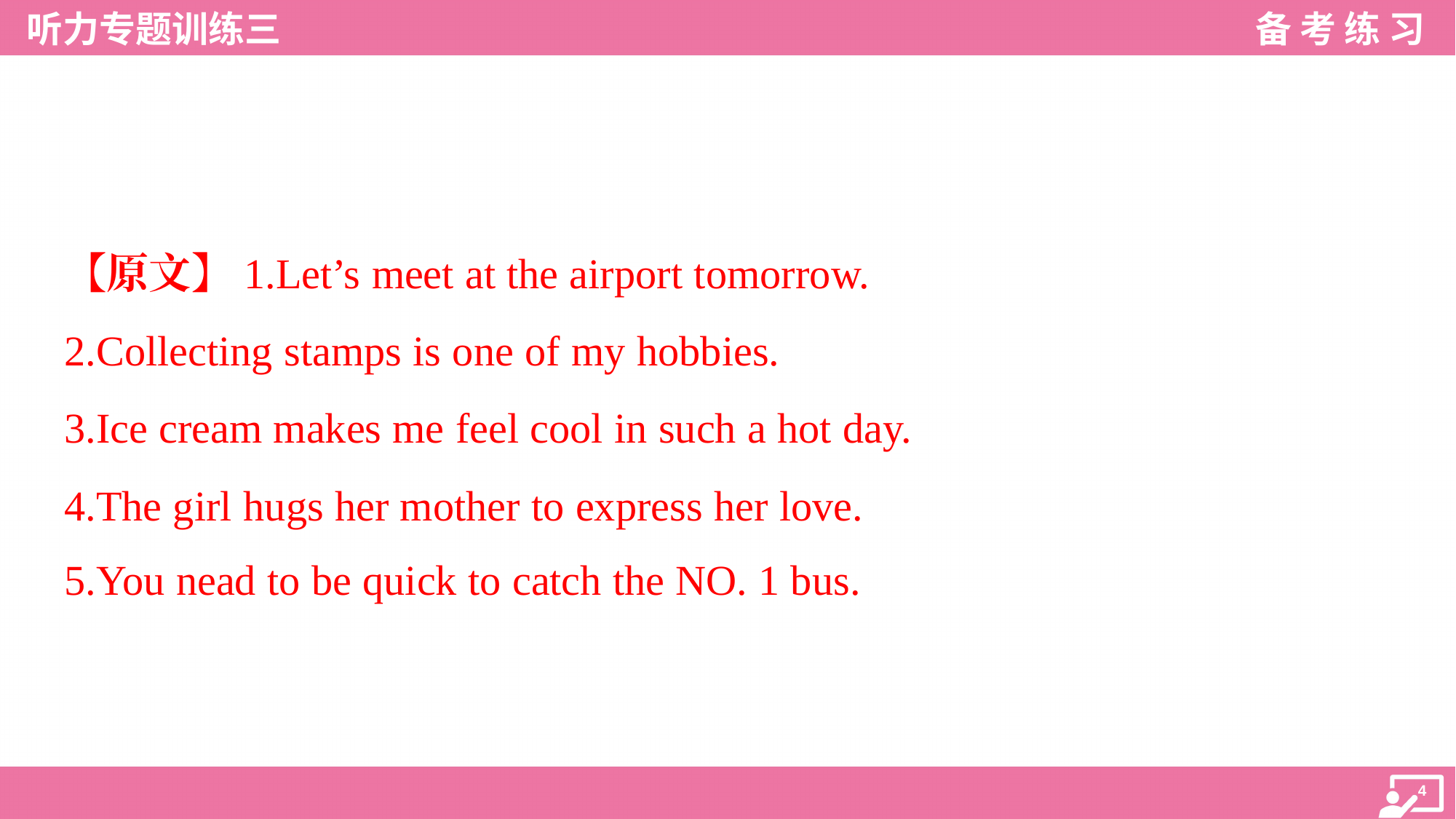

【原文】1.Let’s meet at the airport tomorrow.
2.Collecting stamps is one of my hobbies.
3.Ice cream makes me feel cool in such a hot day.
4.The girl hugs her mother to express her love.
5.You nead to be quick to catch the NO. 1 bus.